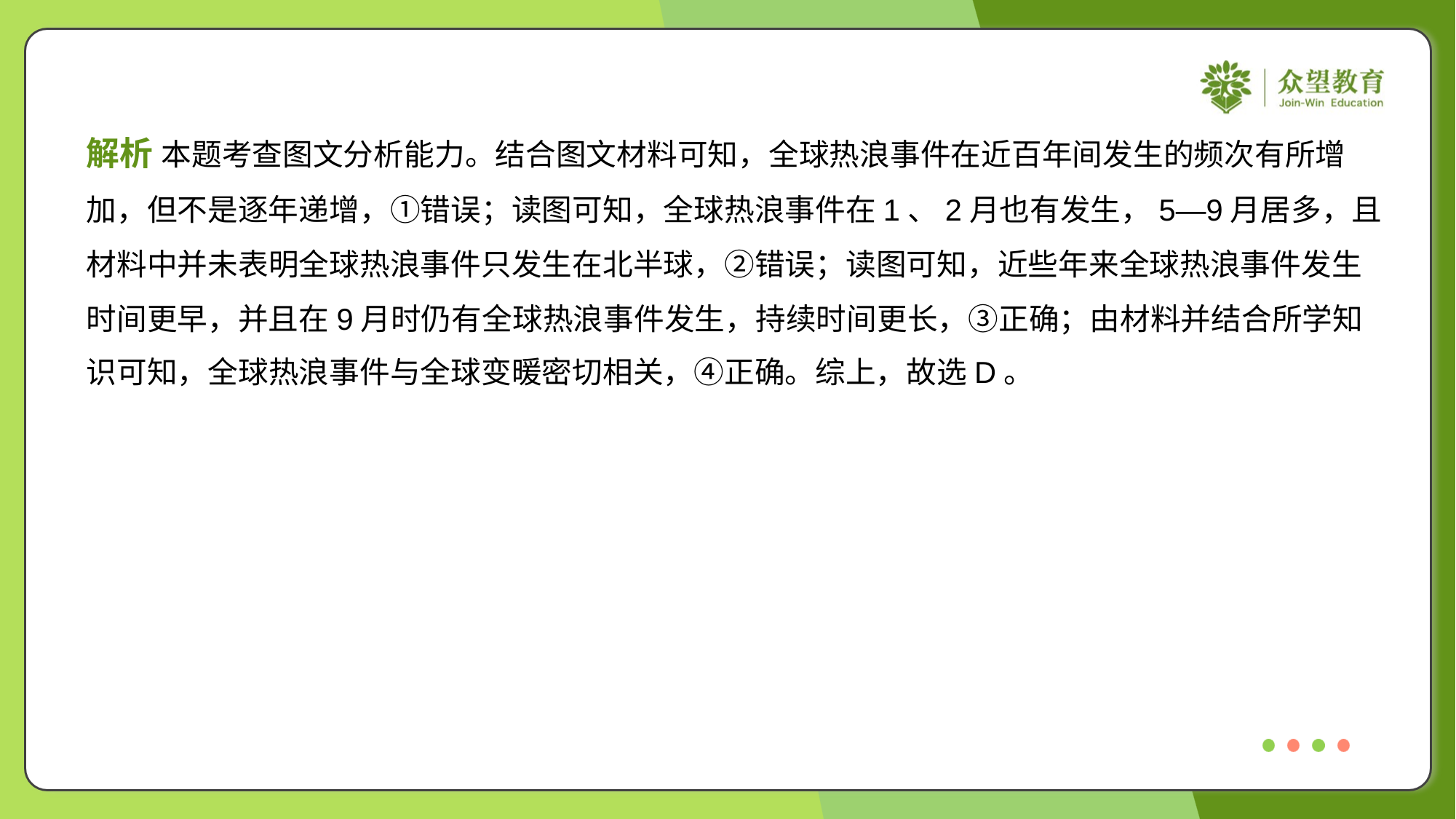

解析 本题考查图文分析能力。结合图文材料可知，全球热浪事件在近百年间发生的频次有所增
加，但不是逐年递增，①错误；读图可知，全球热浪事件在1、2月也有发生，5—9月居多，且
材料中并未表明全球热浪事件只发生在北半球，②错误；读图可知，近些年来全球热浪事件发生
时间更早，并且在9月时仍有全球热浪事件发生，持续时间更长，③正确；由材料并结合所学知
识可知，全球热浪事件与全球变暖密切相关，④正确。综上，故选D。